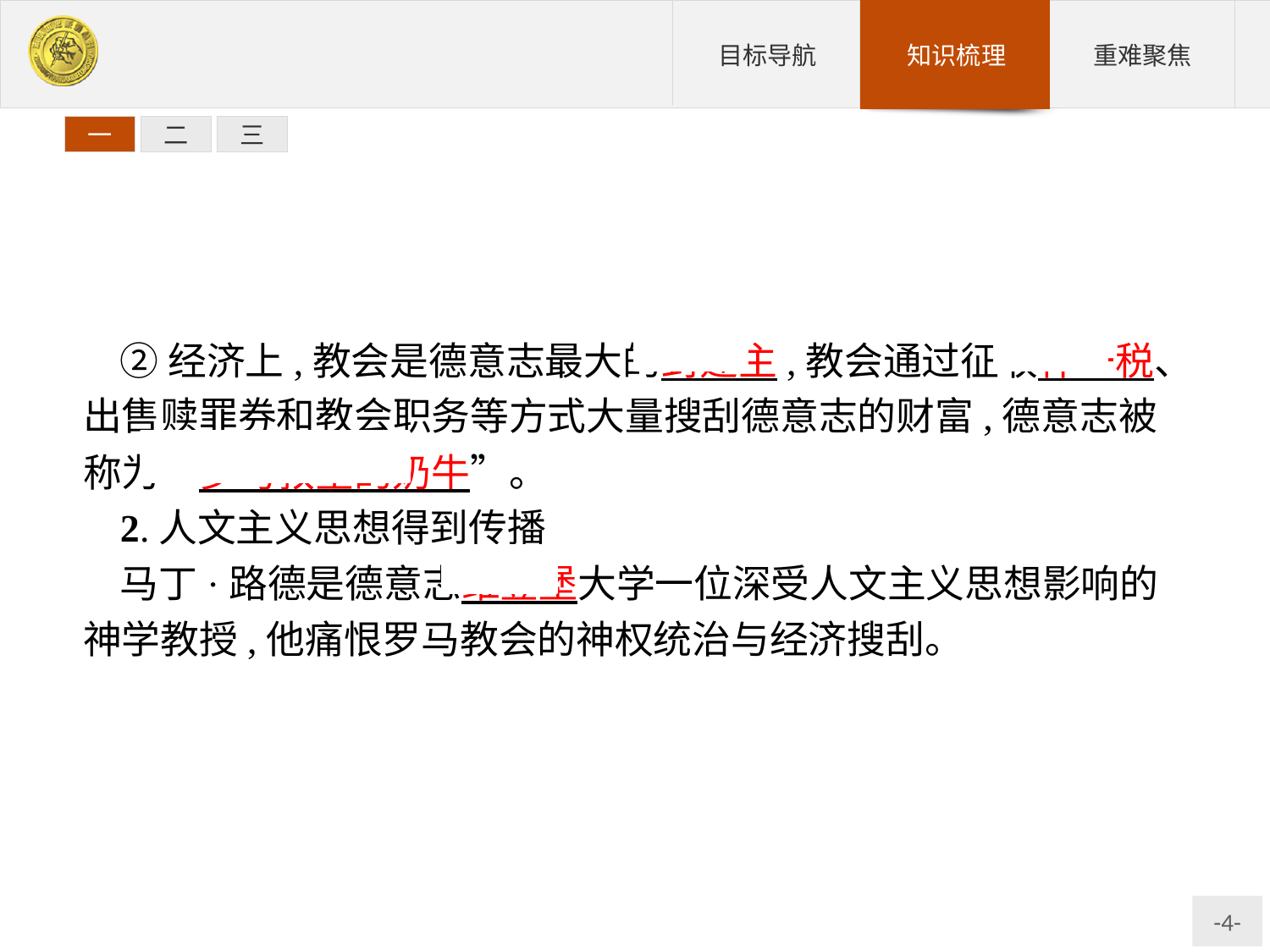

一
二
三

②经济上,教会是德意志最大的封建主,教会通过征收什一税、出售赎罪券和教会职务等方式大量搜刮德意志的财富,德意志被称为“罗马教皇的奶牛”。
2.人文主义思想得到传播
马丁·路德是德意志维登堡大学一位深受人文主义思想影响的神学教授,他痛恨罗马教会的神权统治与经济搜刮。